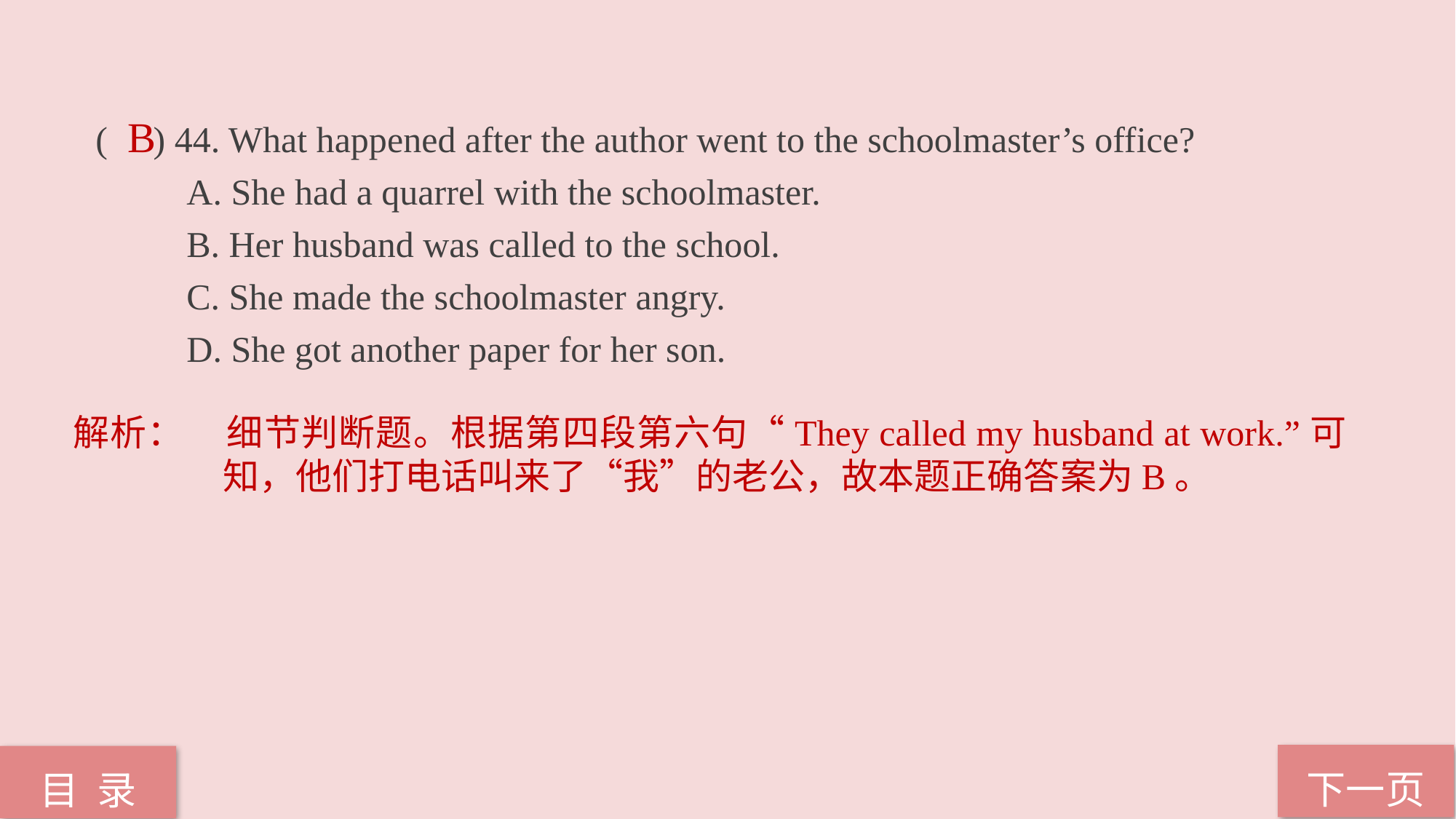

(     ) 44. What happened after the author went to the schoolmaster’s office?
          A. She had a quarrel with the schoolmaster.
          B. Her husband was called to the school.
          C. She made the schoolmaster angry.
          D. She got another paper for her son.
B
解析：	细节判断题。根据第四段第六句“They called my husband at work.”可知，他们打电话叫来了“我”的老公，故本题正确答案为B。